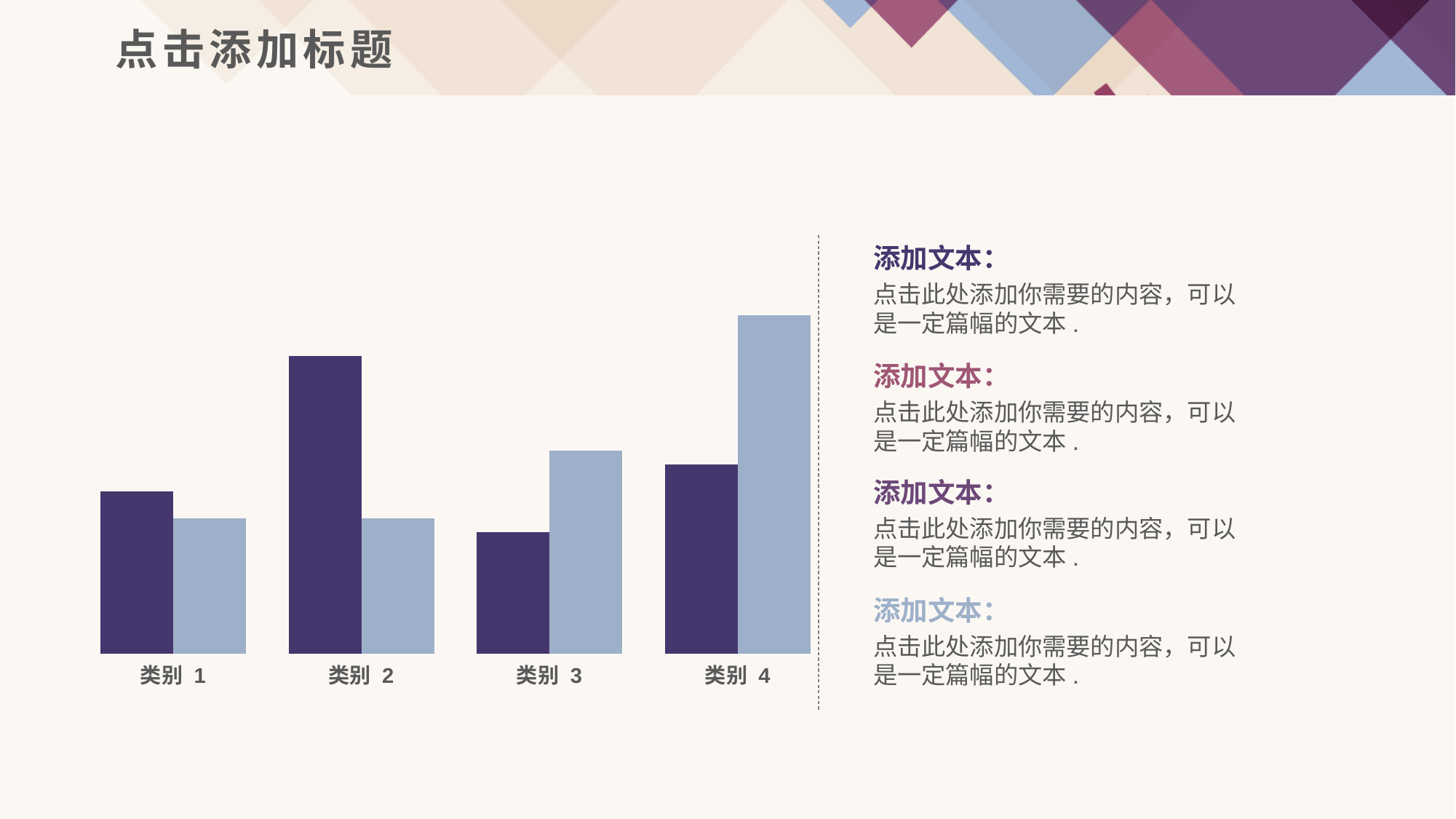

点击添加标题
添加文本：
点击此处添加你需要的内容，可以是一定篇幅的文本.

### Chart

| Category | 系列 2 | 系列 3 |
|---|---|---|
| 类别 1 | 2.4 | 2.0 |
| 类别 2 | 4.4 | 2.0 |
| 类别 3 | 1.8 | 3.0 |
| 类别 4 | 2.8 | 5.0 |
添加文本：
点击此处添加你需要的内容，可以是一定篇幅的文本.
添加文本：
点击此处添加你需要的内容，可以是一定篇幅的文本.
添加文本：
点击此处添加你需要的内容，可以是一定篇幅的文本.